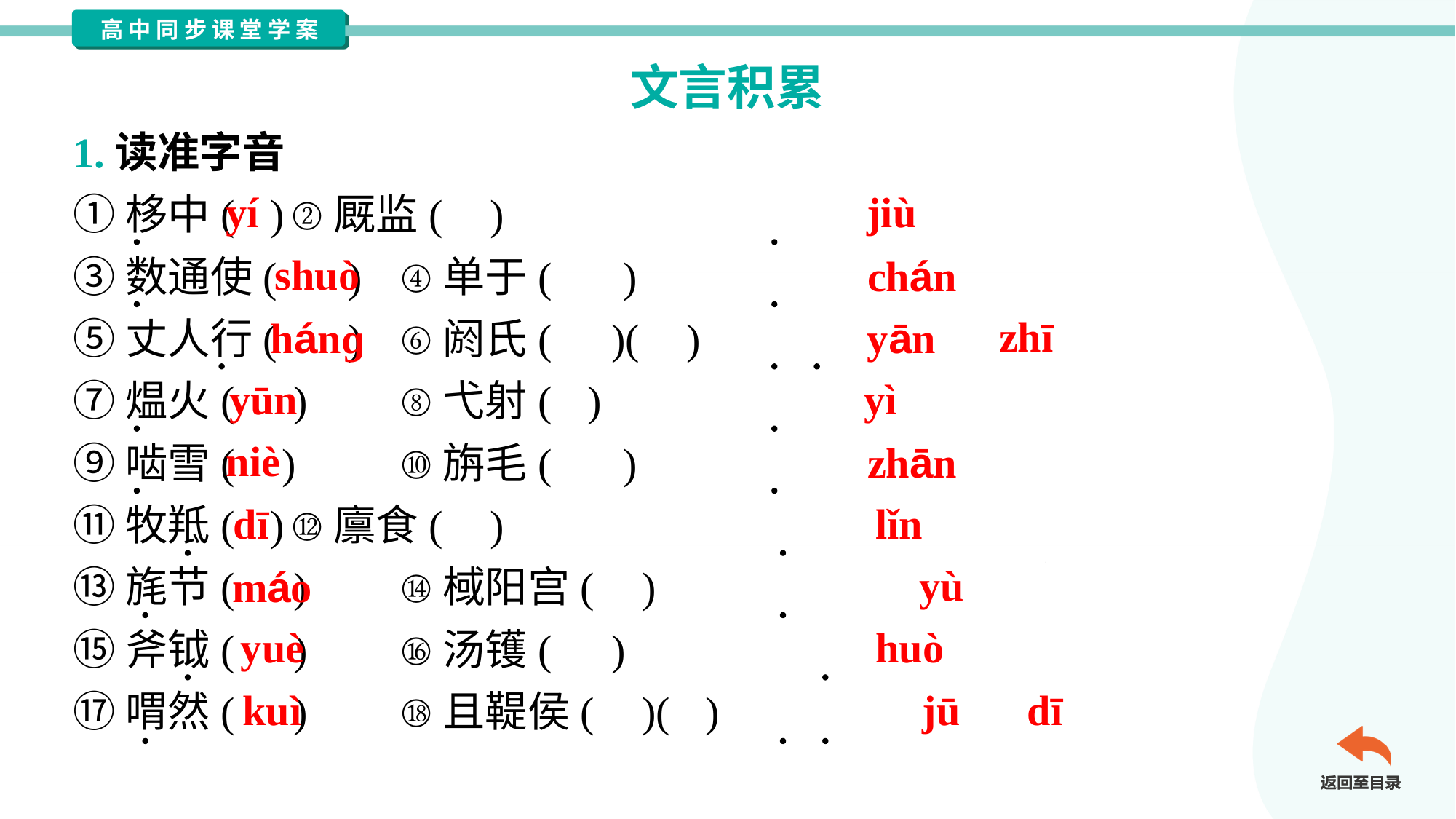

文言积累
1.读准字音
①栘中(   )	②厩监(    )
③数通使(      )	④单于(      )
⑤丈人行(      )	⑥阏氏(     )(    )
⑦煴火(     )	⑧弋射(   )
⑨啮雪(    )	⑩旃毛(      )
⑪牧羝(   )	⑫廪食(    )
⑬旄节(     )	⑭棫阳宫(    )
⑮斧钺(     )	⑯汤镬(     )
⑰喟然(     )	⑱且鞮侯(    )(   )
yí
jiù
shuò
chán

hánɡ
yān
zhī

yūn
yì

niè
zhān

dī
lǐn

máo
yù

yuè
huò

kuì
jū
dī